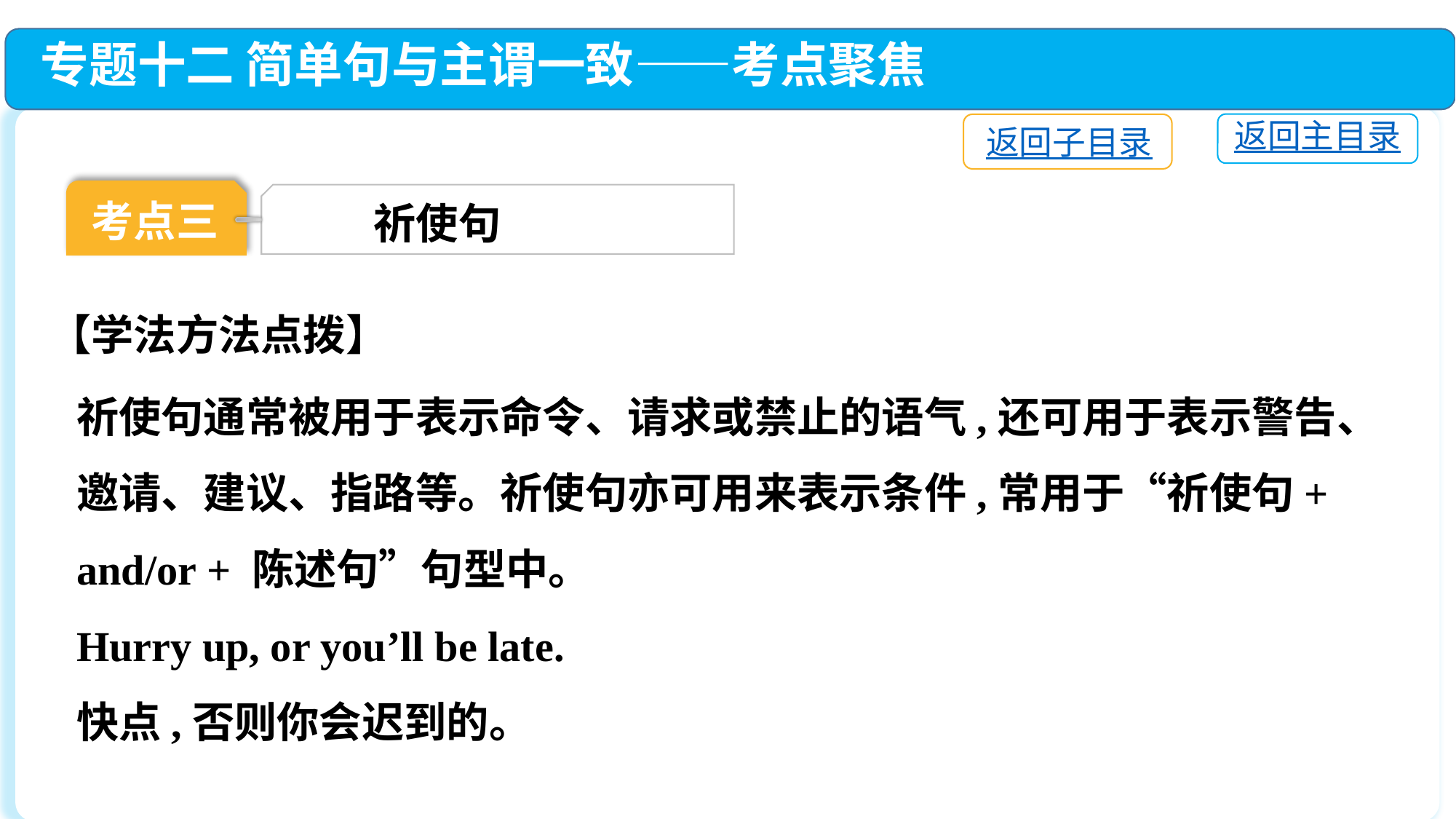

专题十二 简单句与主谓一致——考点聚焦

返回主目录

返回子目录
考点三
    祈使句

【学法方法点拨】
祈使句通常被用于表示命令、请求或禁止的语气,还可用于表示警告、邀请、建议、指路等。祈使句亦可用来表示条件,常用于“祈使句+ and/or + 陈述句”句型中。
Hurry up, or you’ll be late.
快点,否则你会迟到的。